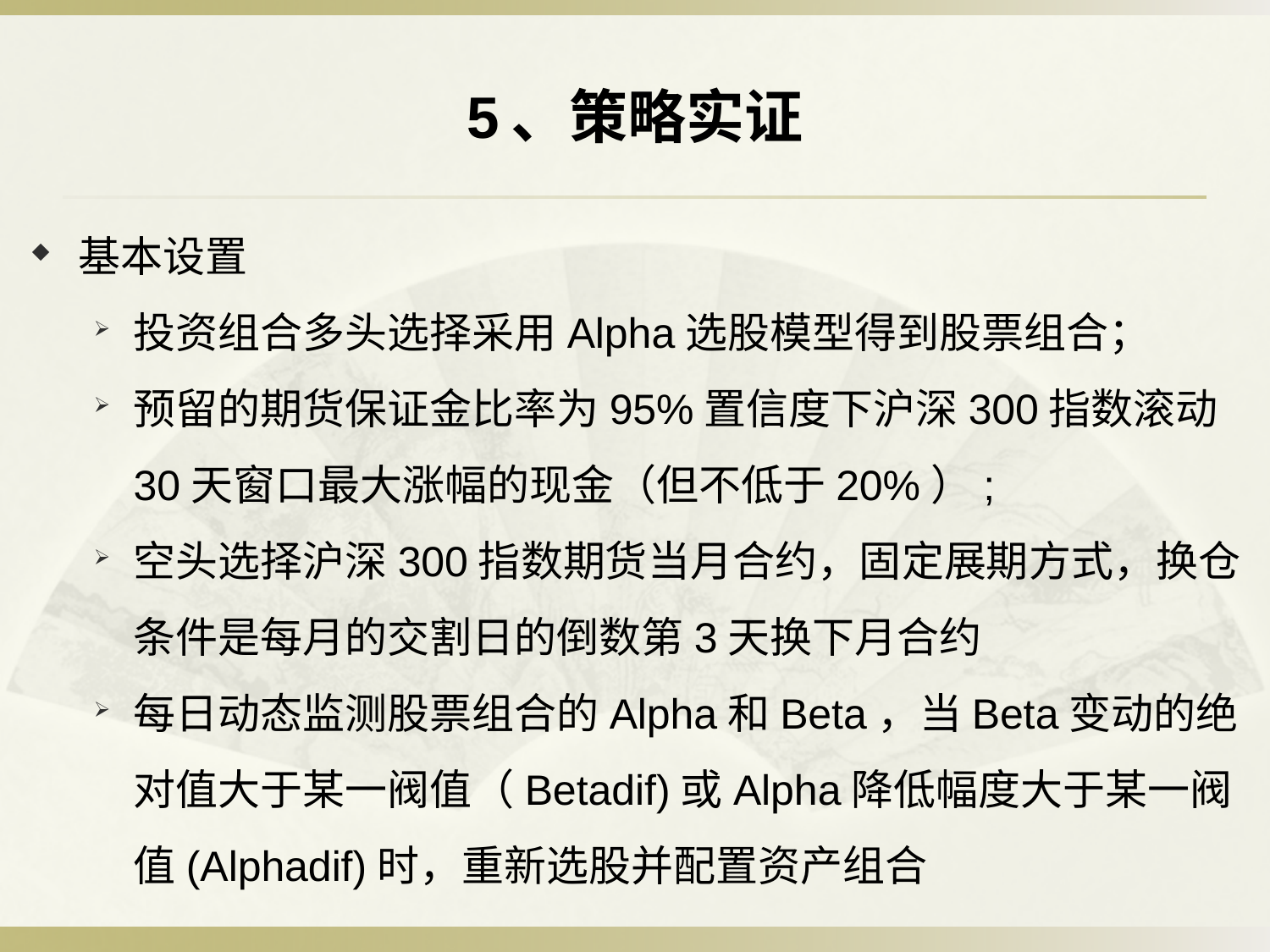

# 5、策略实证
基本设置
投资组合多头选择采用Alpha选股模型得到股票组合；
预留的期货保证金比率为95%置信度下沪深300指数滚动30天窗口最大涨幅的现金（但不低于20%）;
空头选择沪深300指数期货当月合约，固定展期方式，换仓条件是每月的交割日的倒数第3天换下月合约
每日动态监测股票组合的Alpha和Beta，当Beta变动的绝对值大于某一阀值（Betadif)或Alpha降低幅度大于某一阀值(Alphadif)时，重新选股并配置资产组合